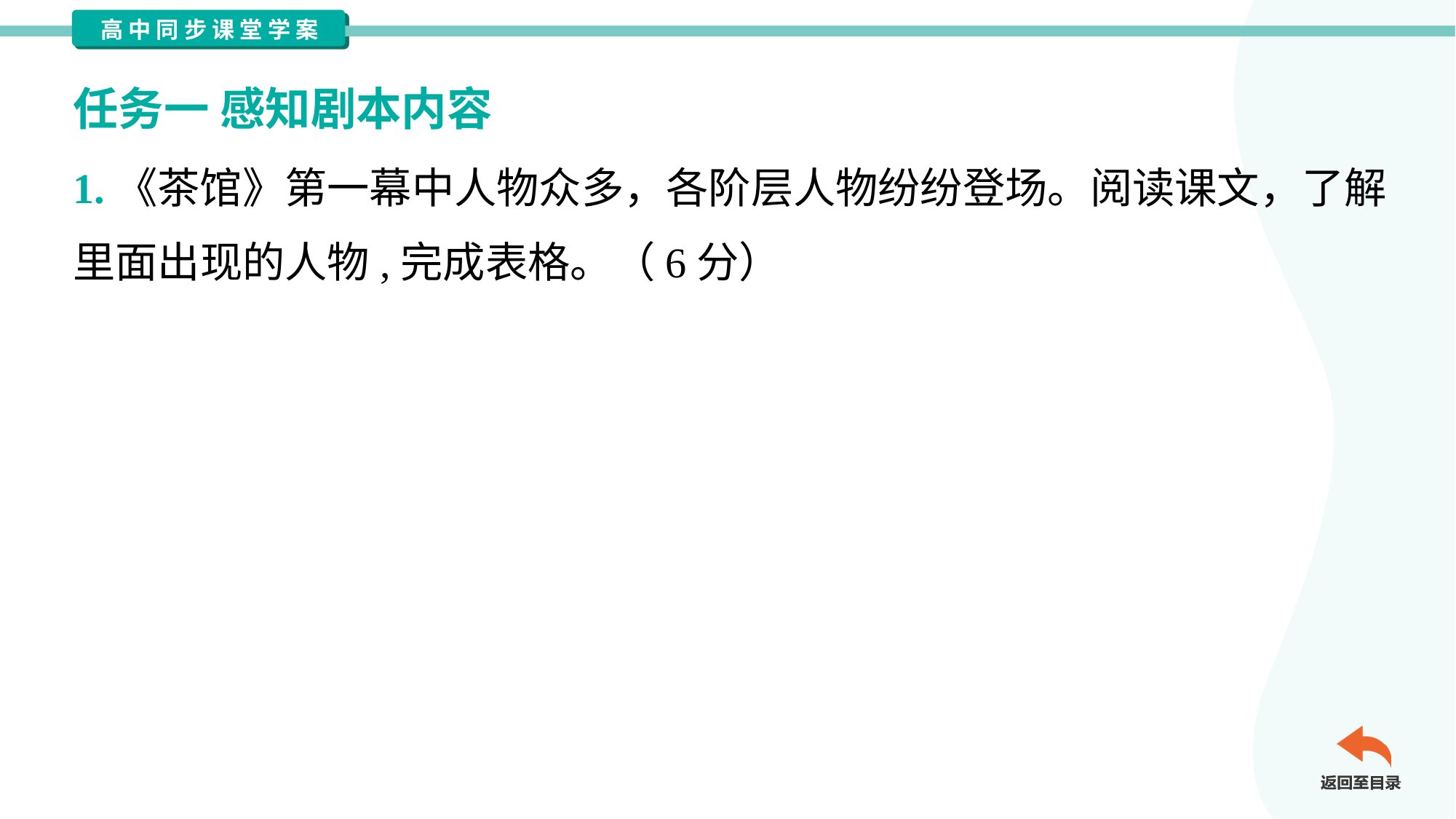

任务一 感知剧本内容
1.《茶馆》第一幕中人物众多，各阶层人物纷纷登场。阅读课文，了解
里面出现的人物,完成表格。（6分）